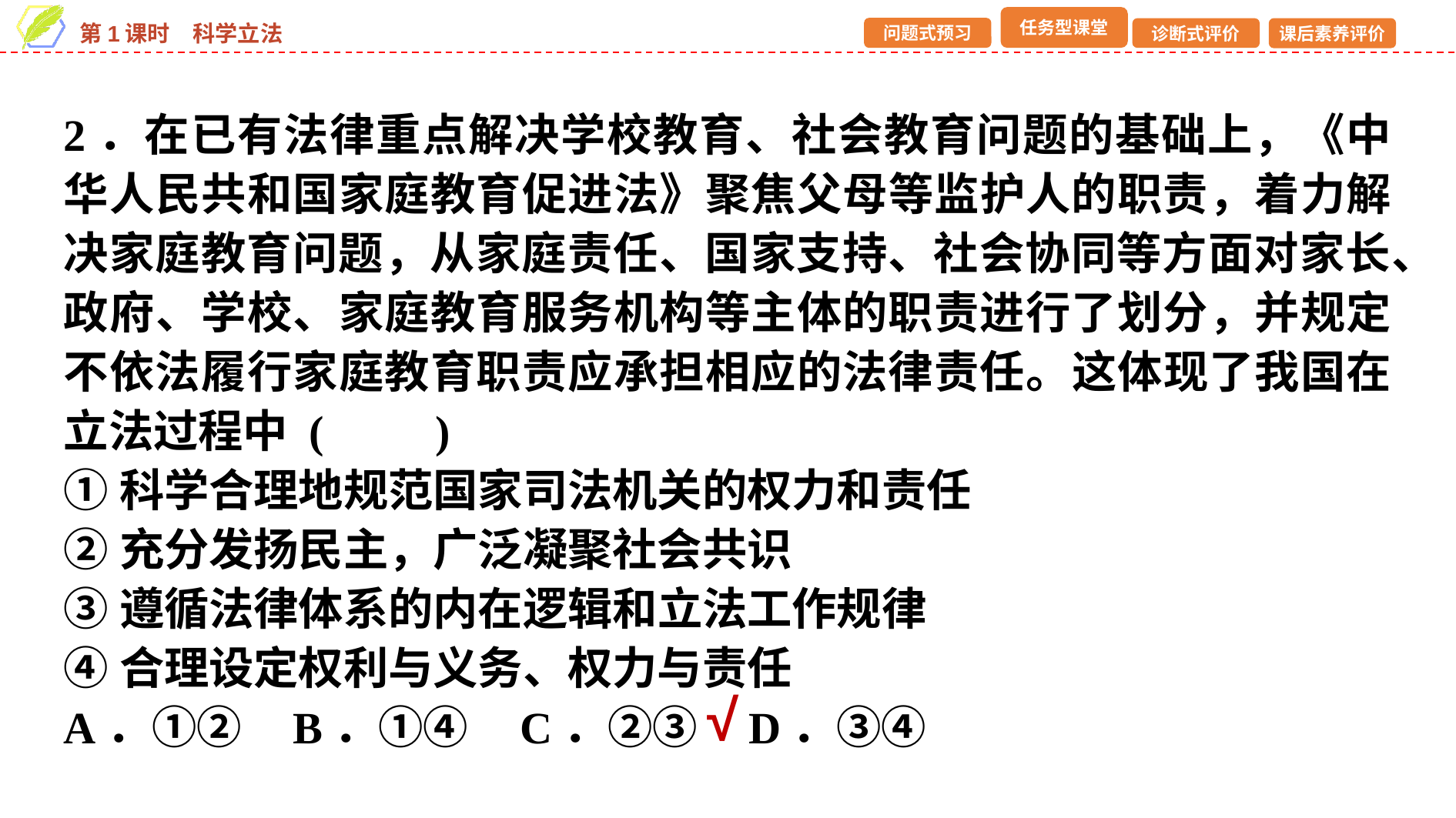

2．在已有法律重点解决学校教育、社会教育问题的基础上，《中华人民共和国家庭教育促进法》聚焦父母等监护人的职责，着力解决家庭教育问题，从家庭责任、国家支持、社会协同等方面对家长、政府、学校、家庭教育服务机构等主体的职责进行了划分，并规定不依法履行家庭教育职责应承担相应的法律责任。这体现了我国在立法过程中 (　　)
①科学合理地规范国家司法机关的权力和责任
②充分发扬民主，广泛凝聚社会共识
③遵循法律体系的内在逻辑和立法工作规律
④合理设定权利与义务、权力与责任
A．①②    B．①④    C．②③    D．③④
√